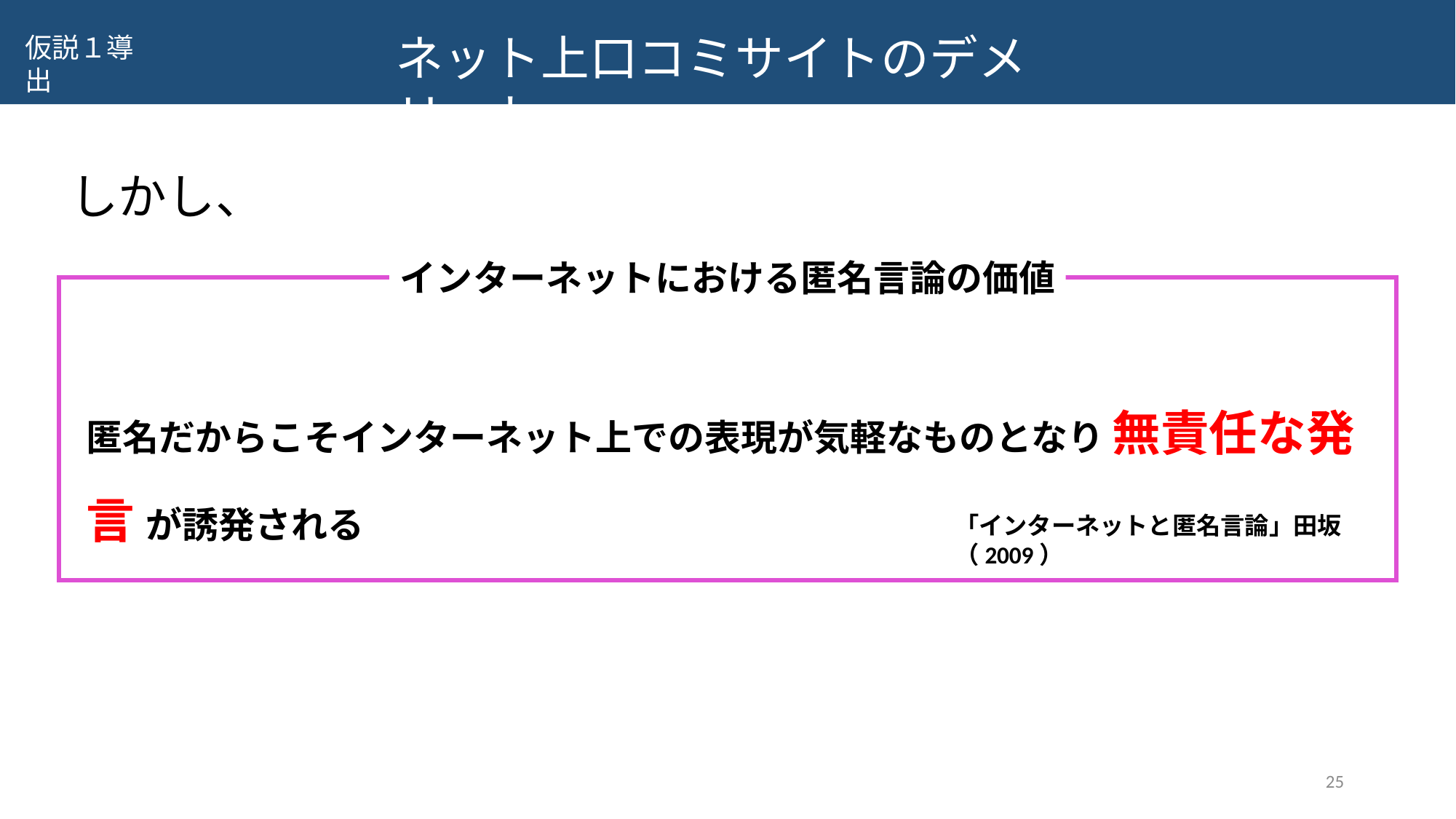

ネット上口コミサイトのデメリット
仮説１導出
# しかし、
インターネットにおける匿名言論の価値

匿名だからこそインターネット上での表現が気軽なものとなり 無責任な発言 が誘発される
「インターネットと匿名言論」田坂（2009）
25